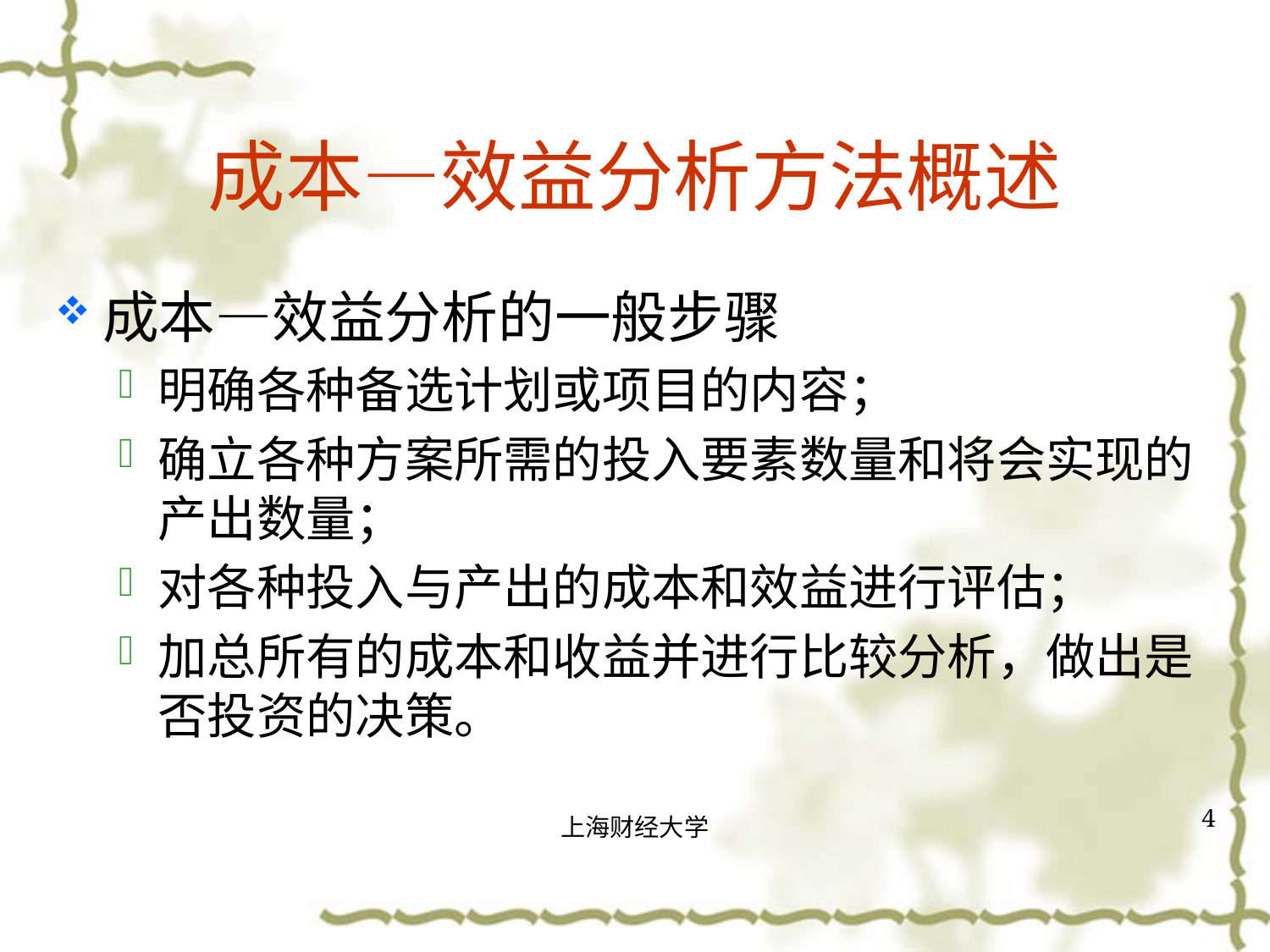

# 成本—效益分析方法概述
成本—效益分析的一般步骤
明确各种备选计划或项目的内容；
确立各种方案所需的投入要素数量和将会实现的产出数量；
对各种投入与产出的成本和效益进行评估；
加总所有的成本和收益并进行比较分析，做出是否投资的决策。
4
上海财经大学